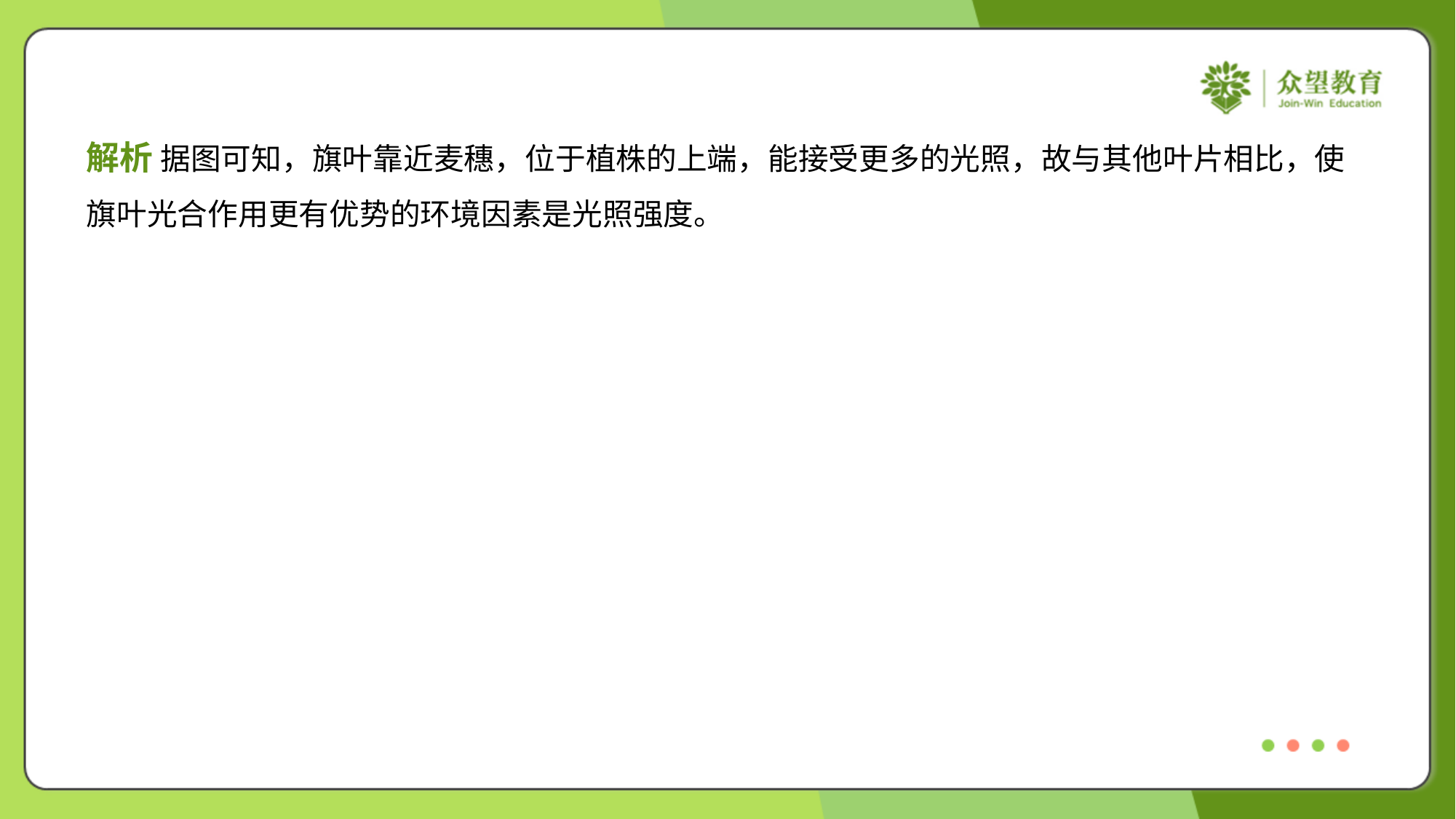

解析 据图可知，旗叶靠近麦穗，位于植株的上端，能接受更多的光照，故与其他叶片相比，使
旗叶光合作用更有优势的环境因素是光照强度。